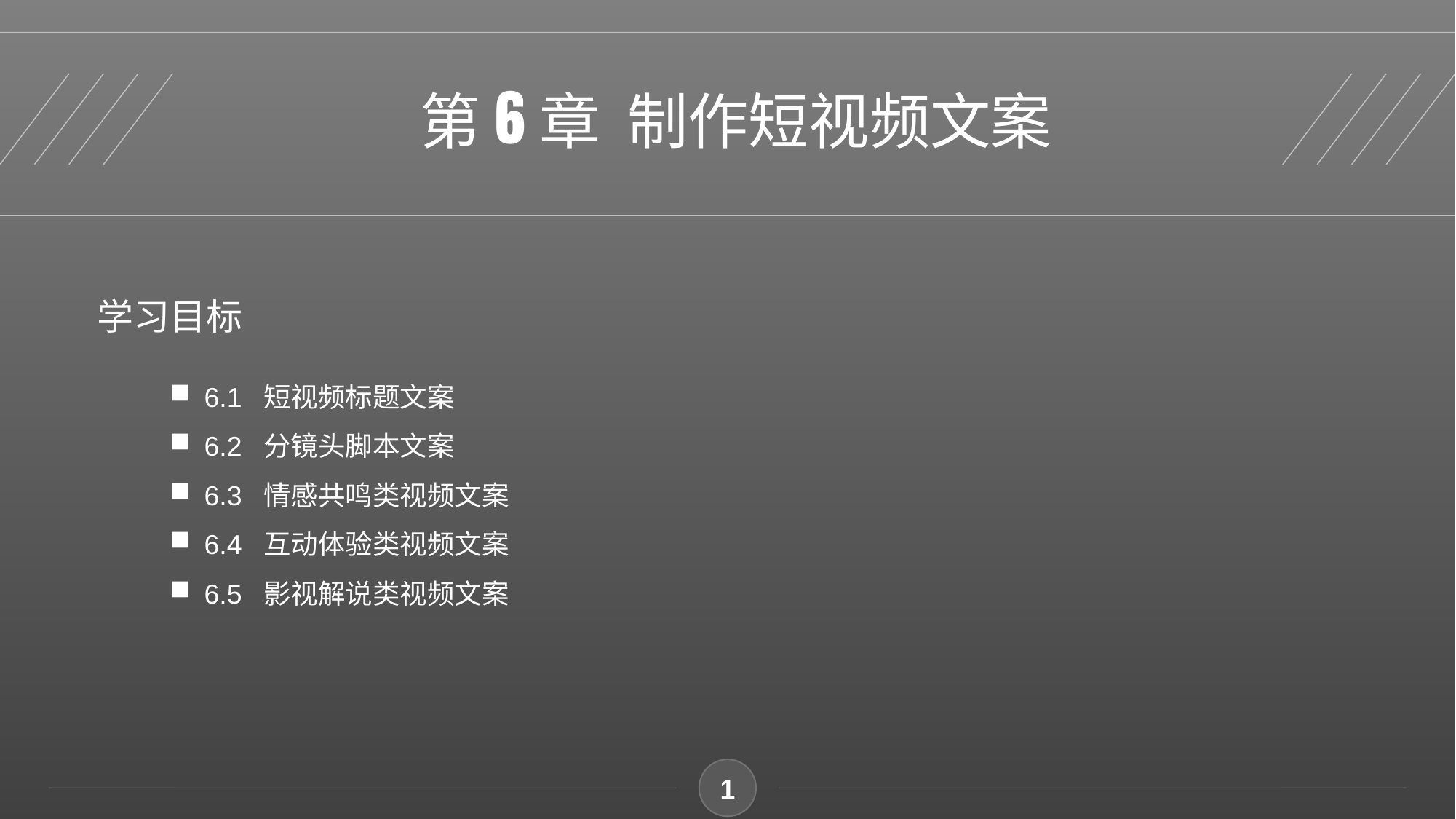

第6章  制作短视频文案

学习目标
6.1  短视频标题文案
6.2  分镜头脚本文案
6.3  情感共鸣类视频文案
6.4  互动体验类视频文案
6.5  影视解说类视频文案